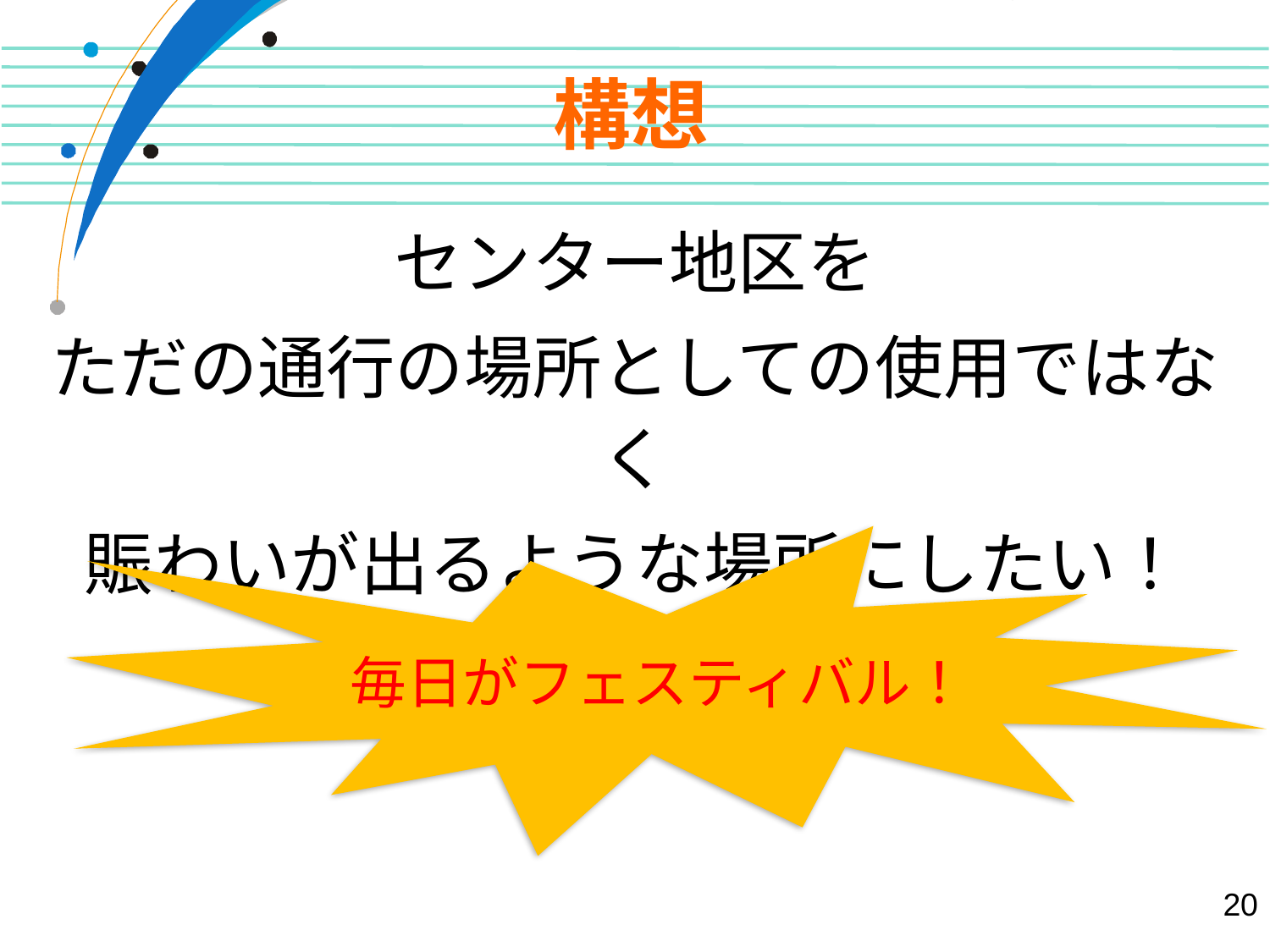

# 構想
センター地区を
ただの通行の場所としての使用ではなく
賑わいが出るような場所にしたい！

毎日がフェスティバル！
20